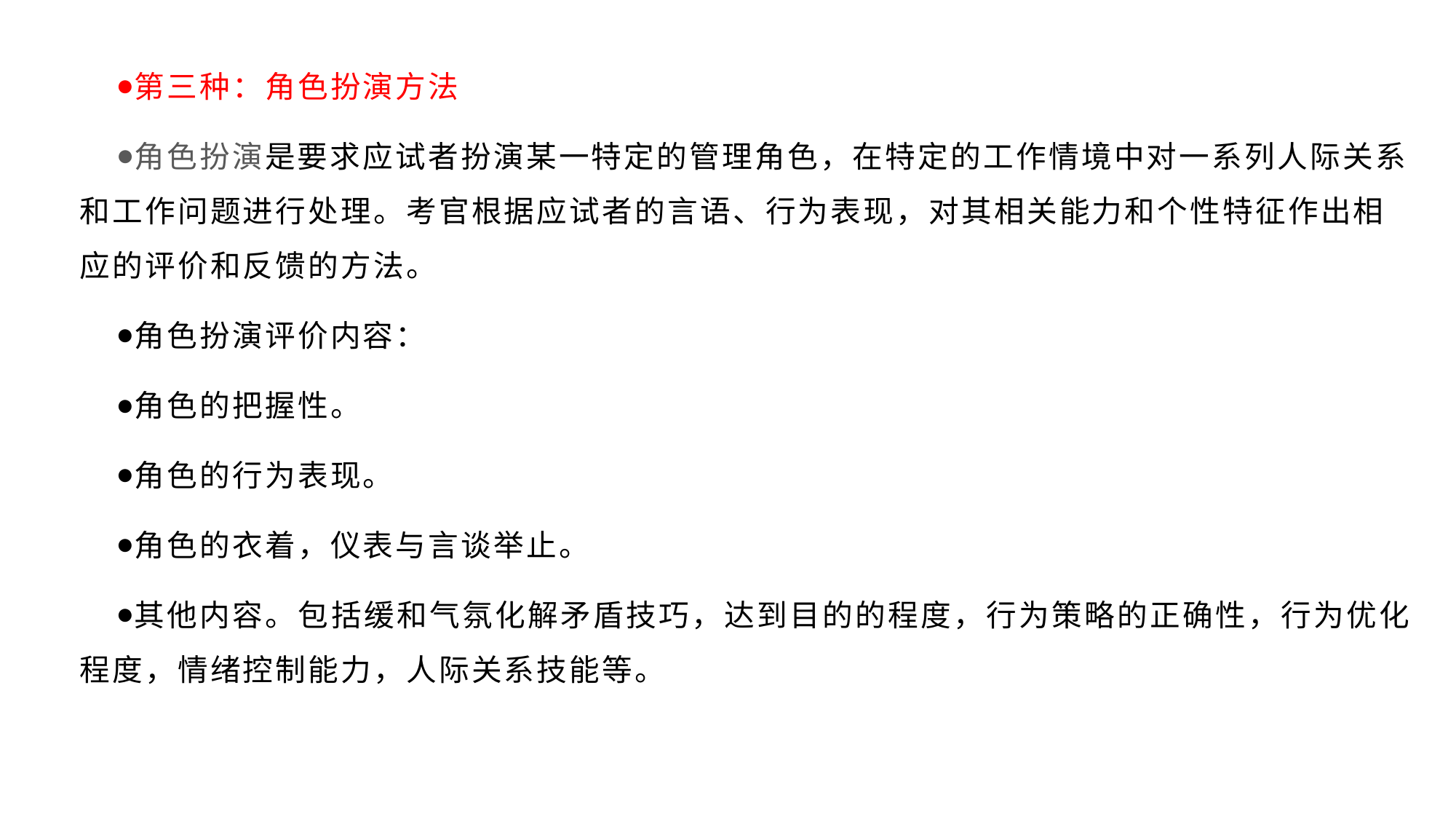

第三种：角色扮演方法
角色扮演是要求应试者扮演某一特定的管理角色，在特定的工作情境中对一系列人际关系和工作问题进行处理。考官根据应试者的言语、行为表现，对其相关能力和个性特征作出相应的评价和反馈的方法。
角色扮演评价内容：
角色的把握性。
角色的行为表现。
角色的衣着，仪表与言谈举止。
其他内容。包括缓和气氛化解矛盾技巧，达到目的的程度，行为策略的正确性，行为优化程度，情绪控制能力，人际关系技能等。

14